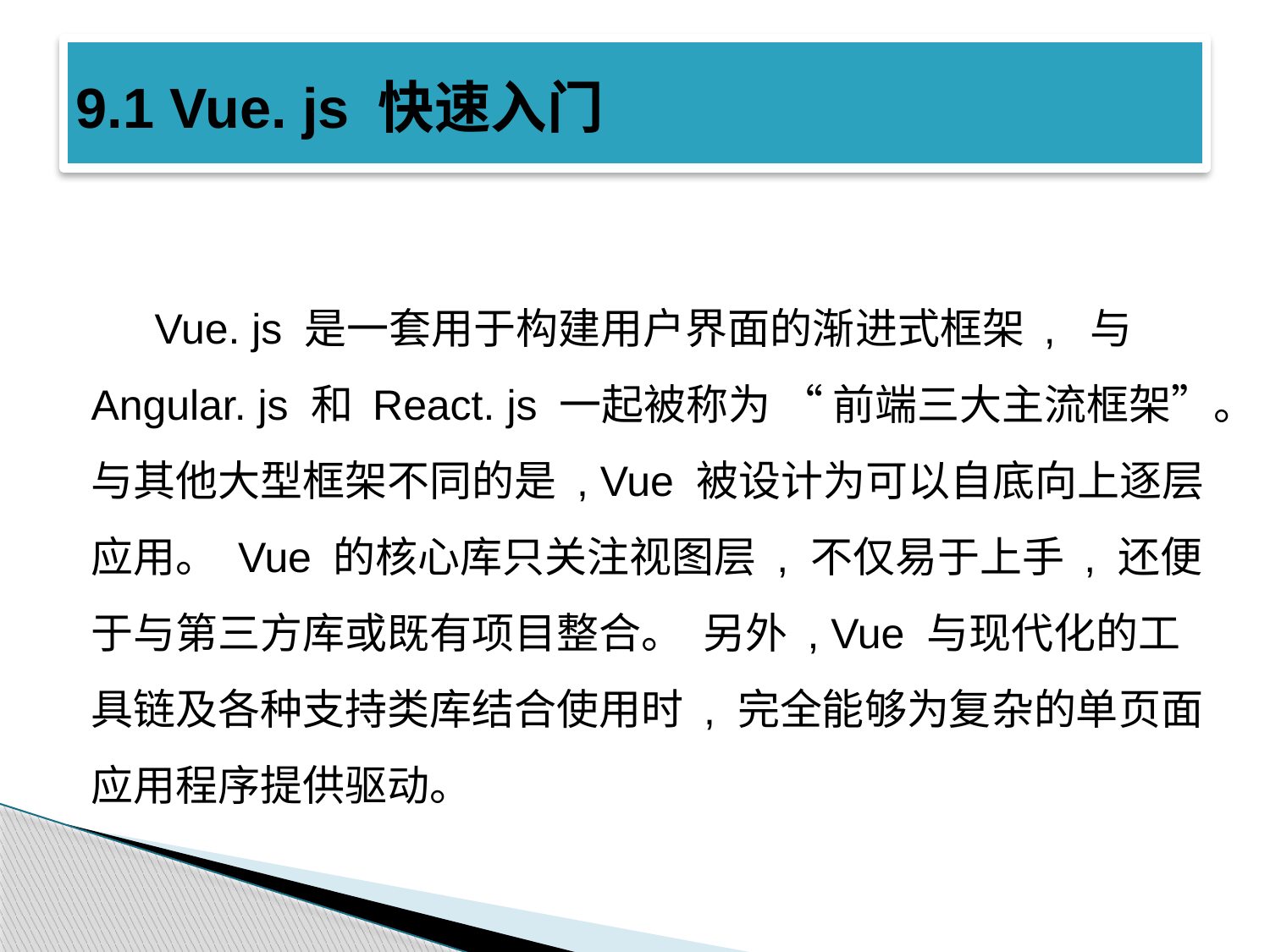

# 9.1 Vue. js 快速入门

Vue. js 是一套用于构建用户界面的渐进式框架 ,  与 Angular. js 和 React. js 一起被称为 “ 前端三大主流框架”。与其他大型框架不同的是 , Vue 被设计为可以自底向上逐层应用。 Vue 的核心库只关注视图层 , 不仅易于上手 , 还便于与第三方库或既有项目整合。  另外 , Vue 与现代化的工具链及各种支持类库结合使用时 , 完全能够为复杂的单页面应用程序提供驱动。